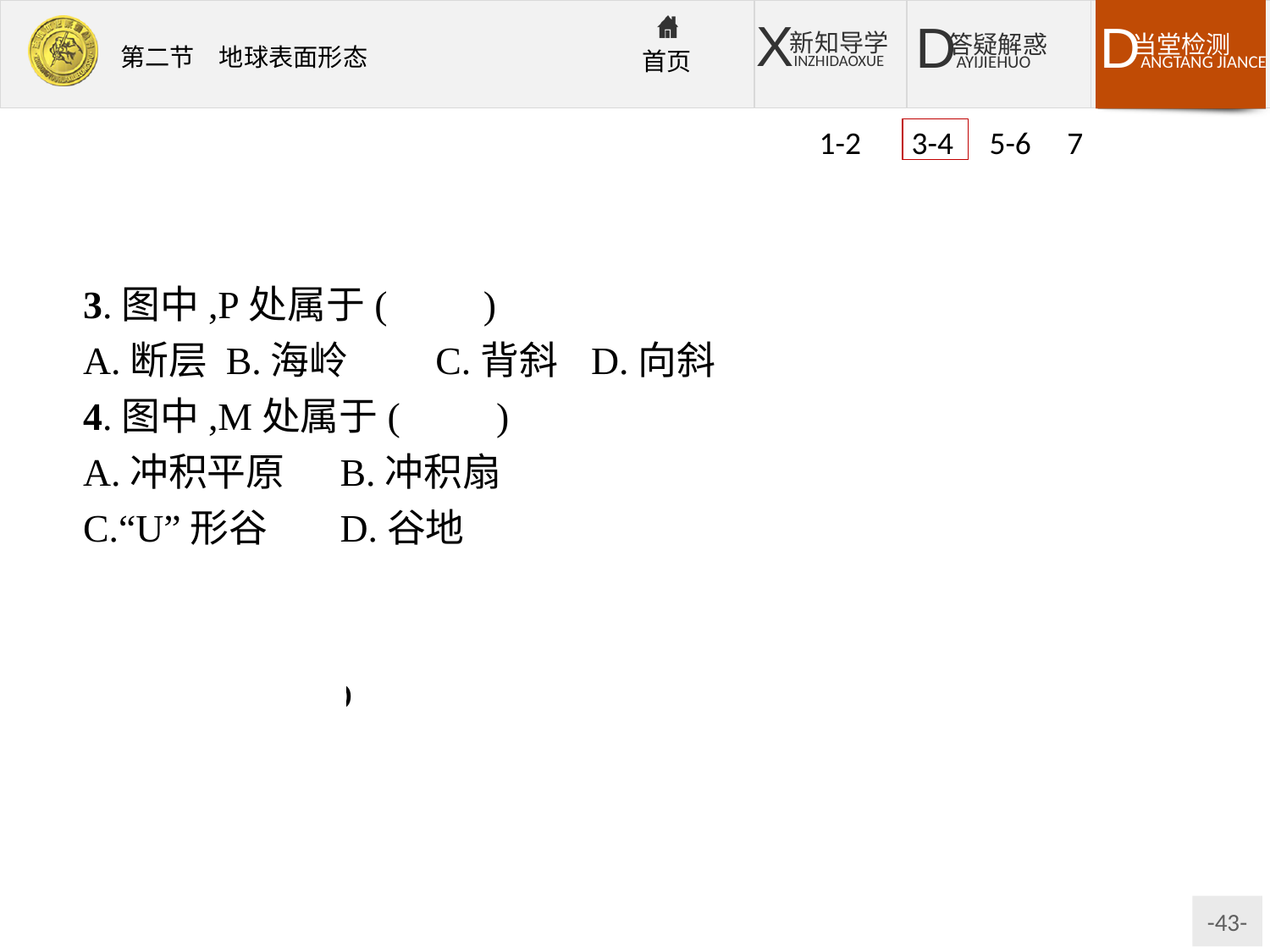

1-2       3-4     5-6     7

3.图中,P处属于(　　)
A.断层	B.海岭	C.背斜	D.向斜
4.图中,M处属于(　　)
A.冲积平原	B.冲积扇
C.“U”形谷	D.谷地
解析:P处岩层向下弯曲,可知P为向斜;从剖面图上可知M为谷地。“U”形谷是冰川侵蚀作用形成的。
答案:3.D　4.D